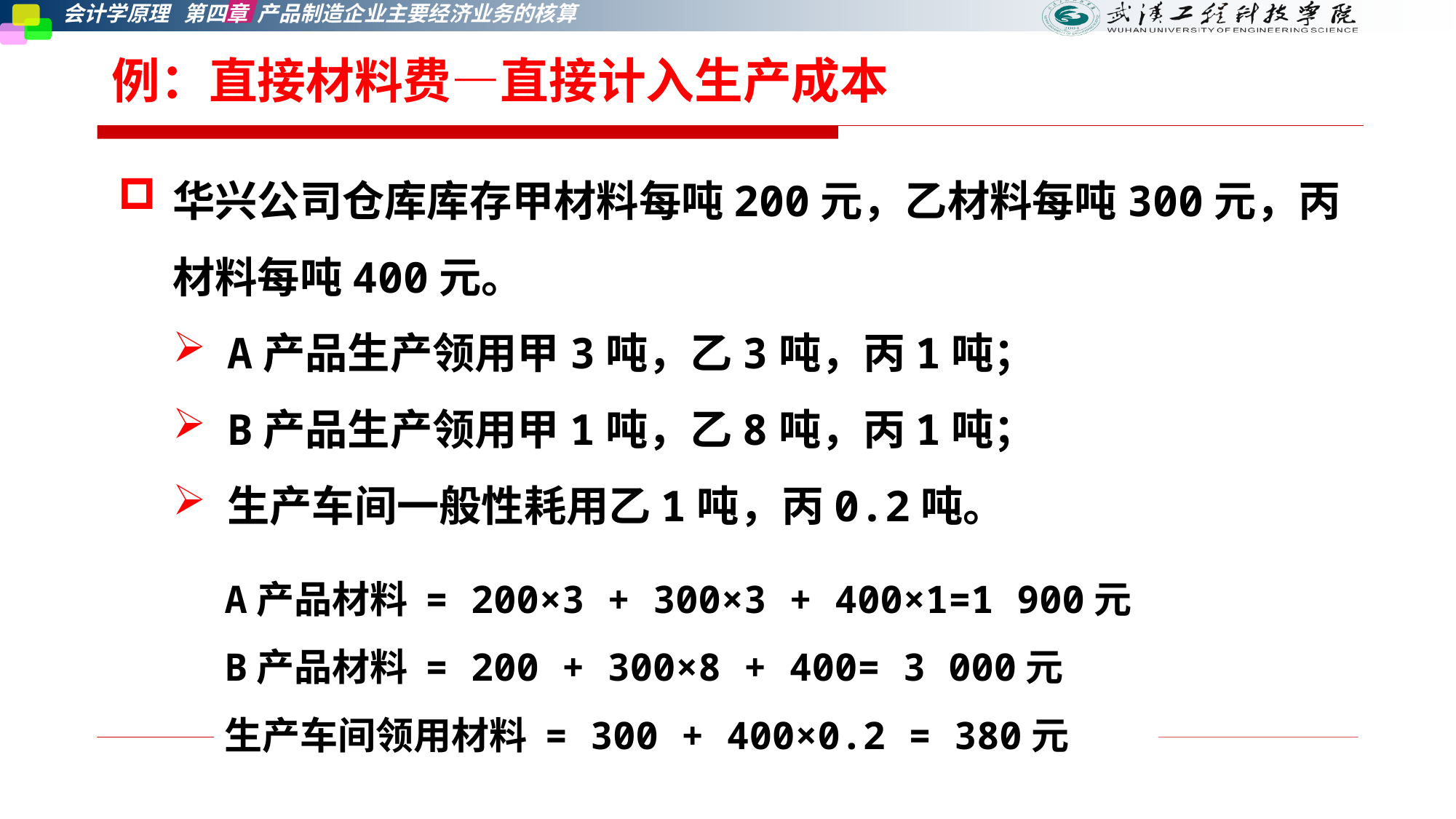

例：直接材料费—直接计入生产成本
华兴公司仓库库存甲材料每吨200元，乙材料每吨300元，丙材料每吨400元。
A产品生产领用甲3吨，乙3吨，丙1吨；
B产品生产领用甲1吨，乙8吨，丙1吨；
生产车间一般性耗用乙1吨，丙0.2吨。
A产品材料 = 200×3 + 300×3 + 400×1=1 900元
B产品材料 = 200 + 300×8 + 400= 3 000元
生产车间领用材料 = 300 + 400×0.2 = 380元